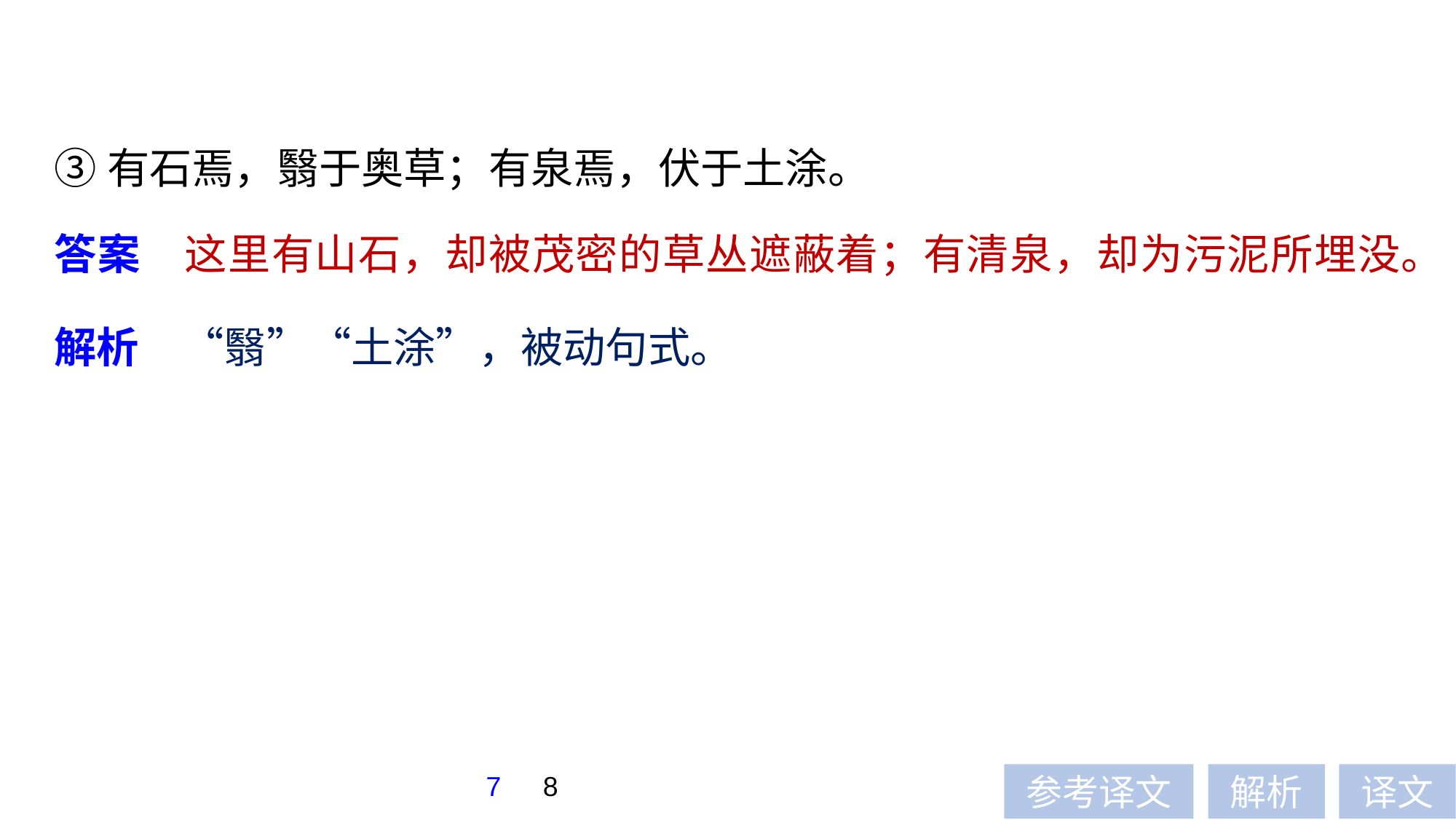

③有石焉，翳于奥草；有泉焉，伏于土涂。
答案　这里有山石，却被茂密的草丛遮蔽着；有清泉，却为污泥所埋没。
解析　“翳”“土涂”，被动句式。
7
8
参考译文
解析
译文